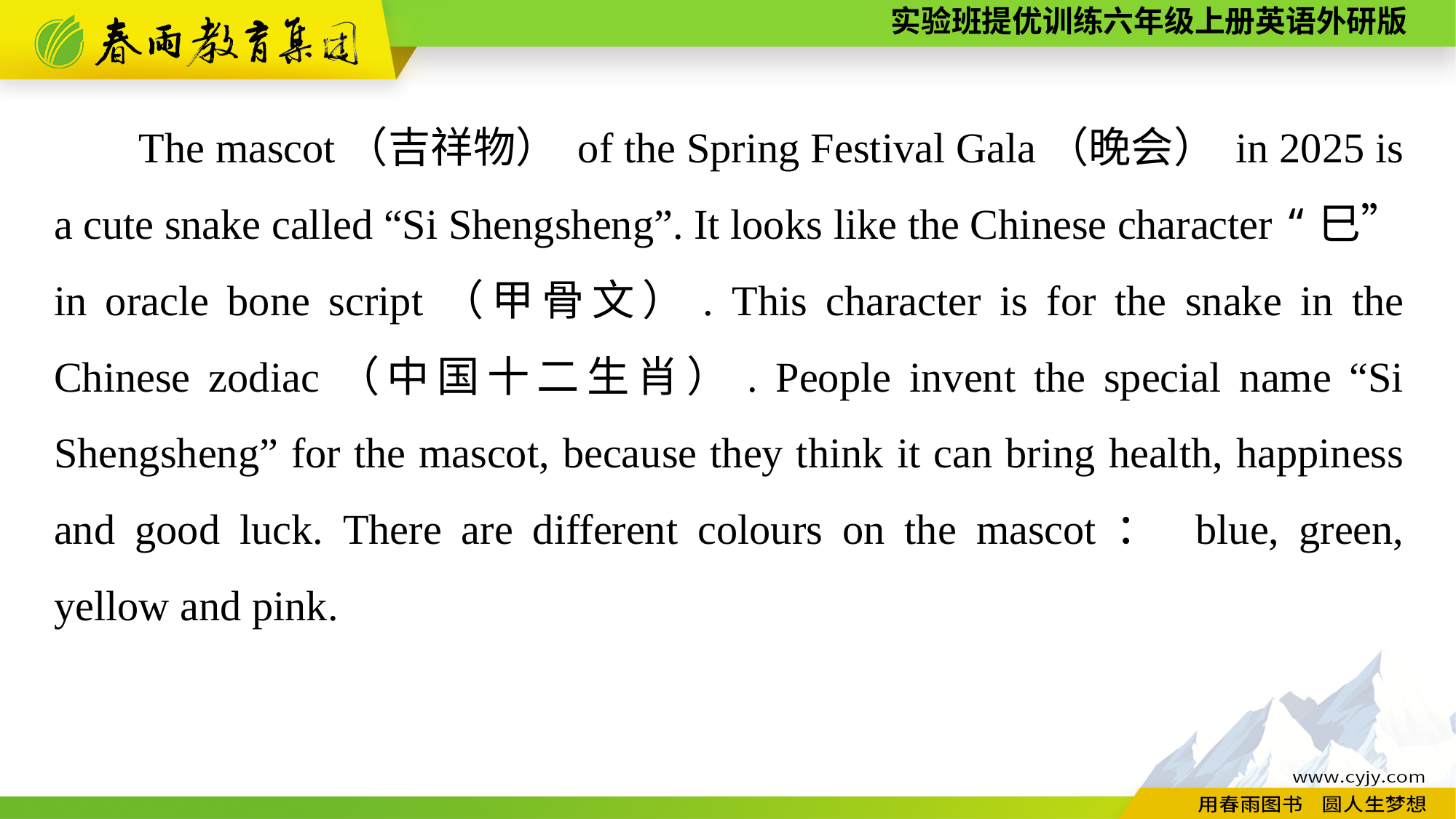

The mascot（吉祥物） of the Spring Festival Gala（晚会） in 2025 is a cute snake called “Si Shengsheng”. It looks like the Chinese character “巳” in oracle bone script（甲骨文）. This character is for the snake in the Chinese zodiac（中国十二生肖）. People invent the special name “Si Shengsheng” for the mascot, because they think it can bring health, happiness and good luck. There are different colours on the mascot： blue, green, yellow and pink.